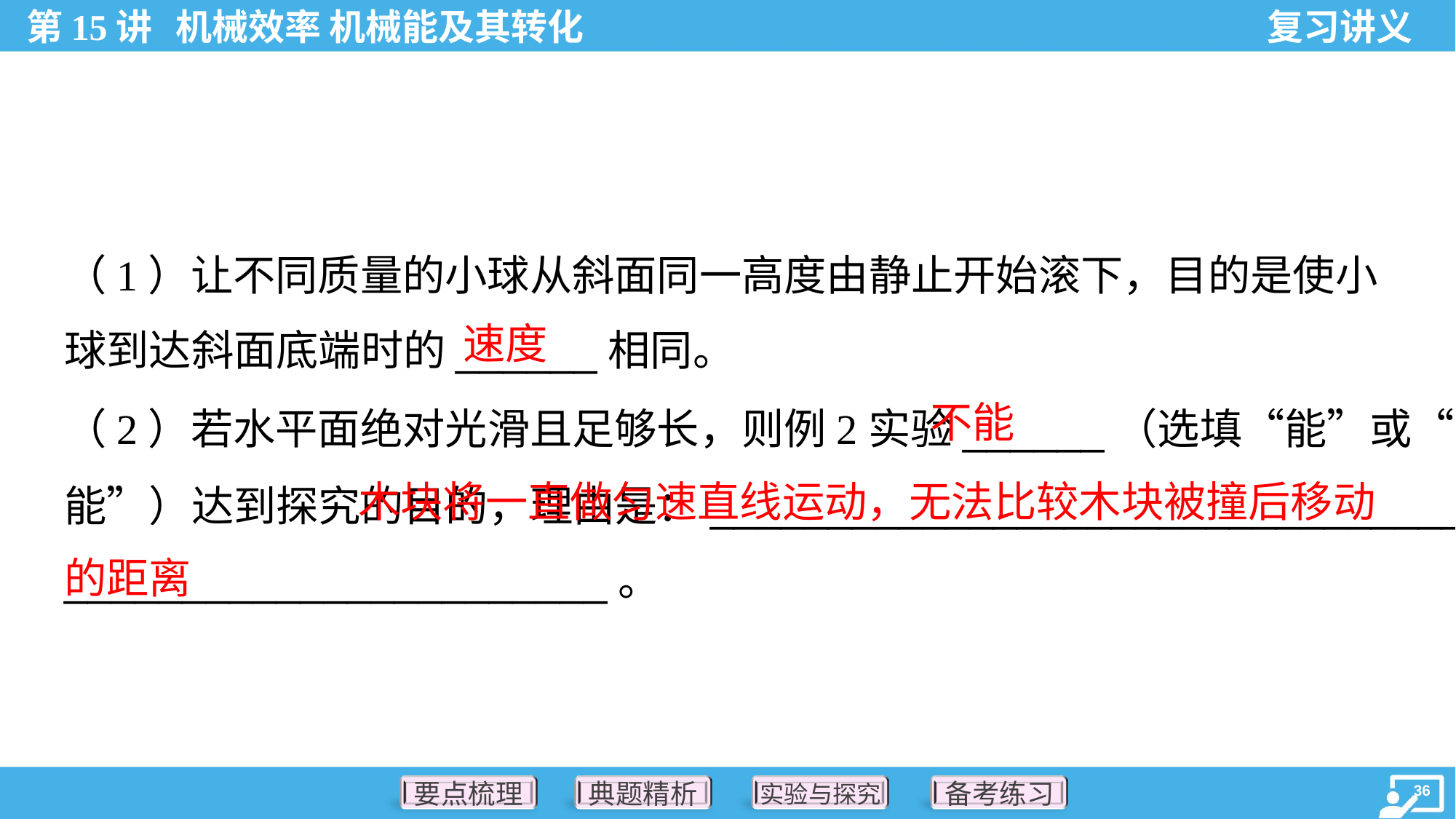

（1）让不同质量的小球从斜面同一高度由静止开始滚下，目的是使小
球到达斜面底端时的______相同。
速度
不能
（2）若水平面绝对光滑且足够长，则例2实验______（选填“能”或“不
能”）达到探究的目的，理由是：_________________________________
_______________________。
                              木块将一直做匀速直线运动，无法比较木块被撞后移动的距离